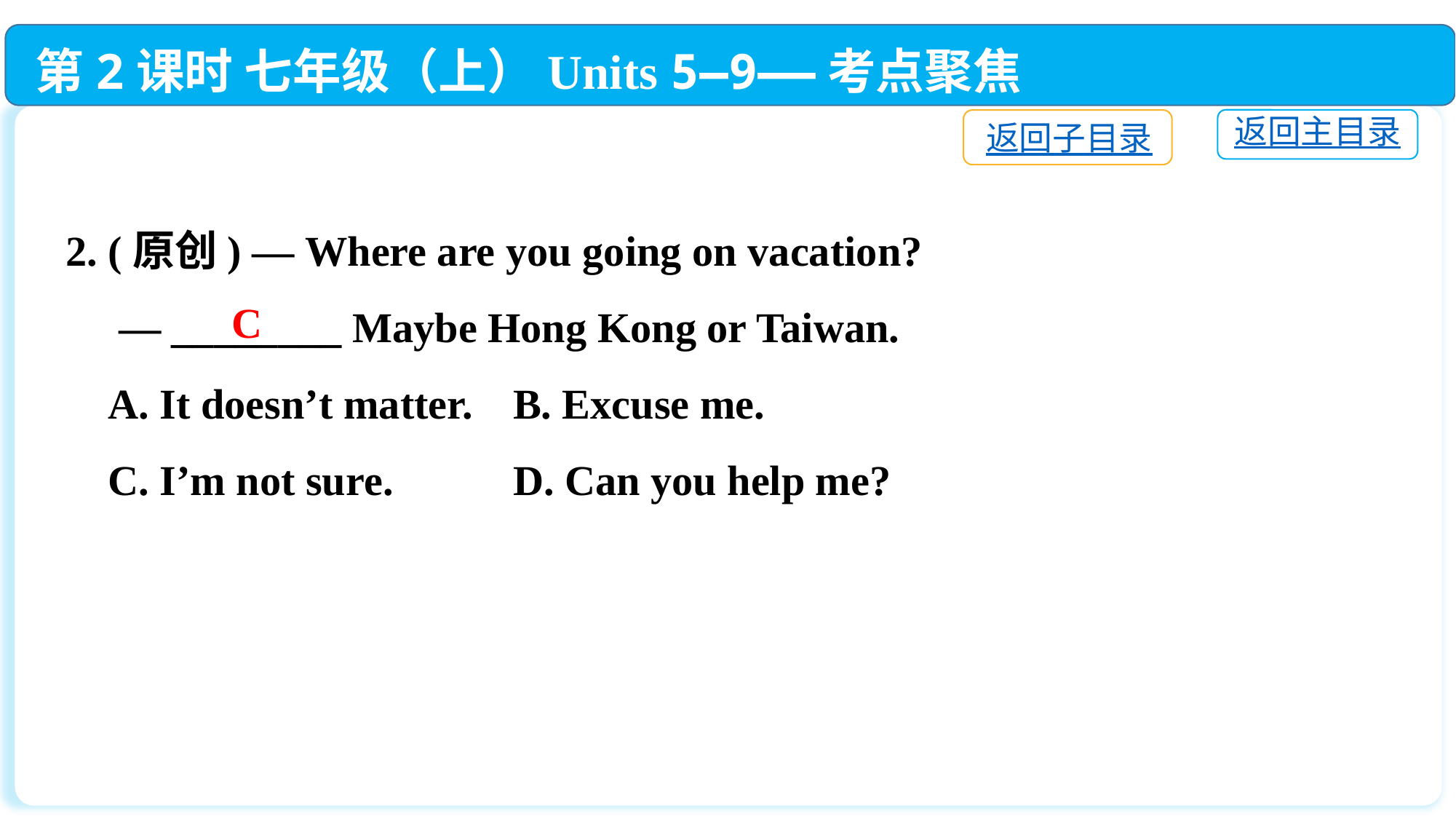

第2课时 七年级（上）Units 5—9——考点聚焦

返回主目录

返回子目录
2. (原创) — Where are you going on vacation?
     — ________ Maybe Hong Kong or Taiwan.
    A. It doesn’t matter.	 B. Excuse me.
    C. I’m not sure.	 D. Can you help me?

C